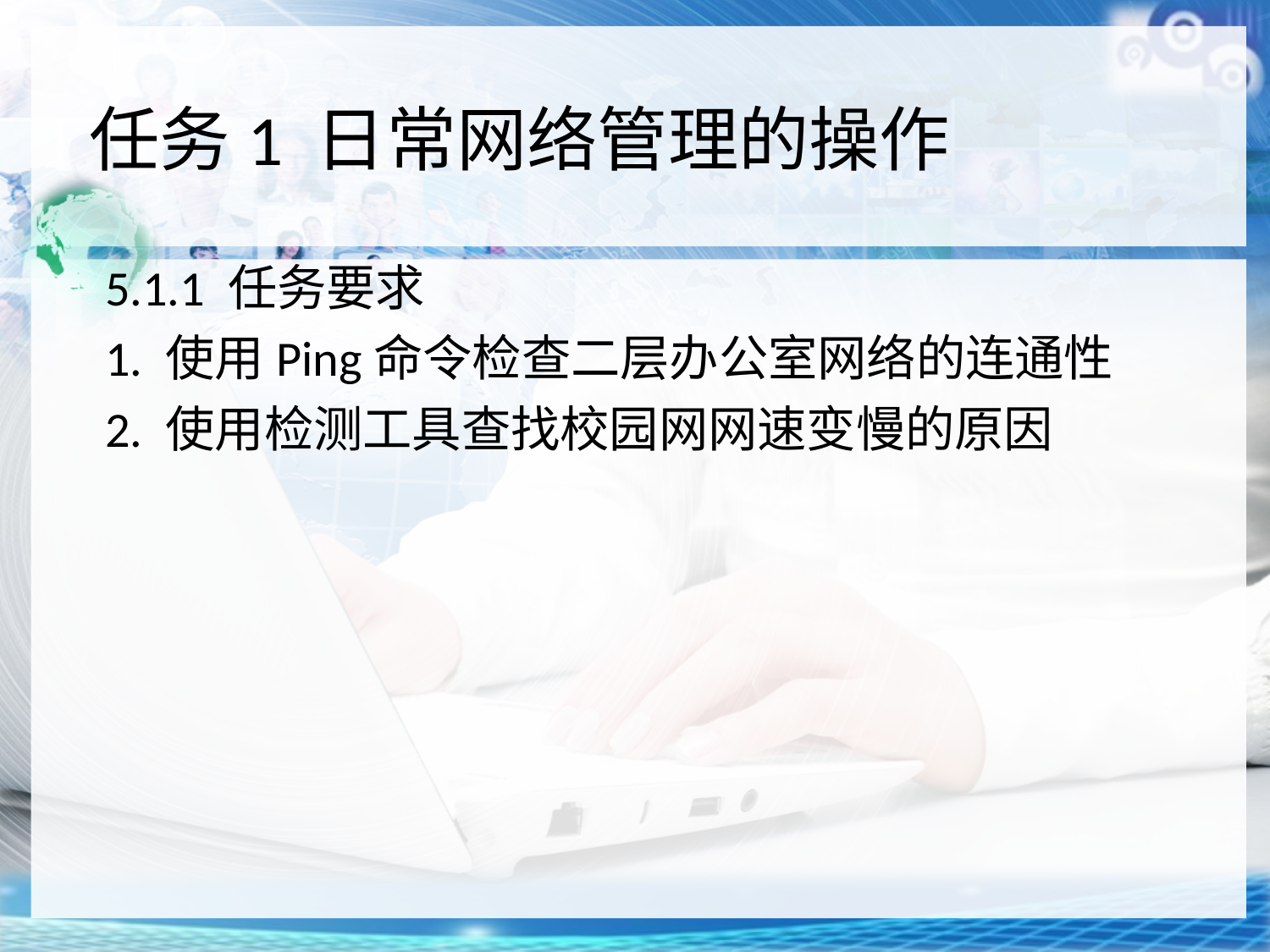

# 任务1 日常网络管理的操作
5.1.1 任务要求
1. 使用Ping命令检查二层办公室网络的连通性
2. 使用检测工具查找校园网网速变慢的原因